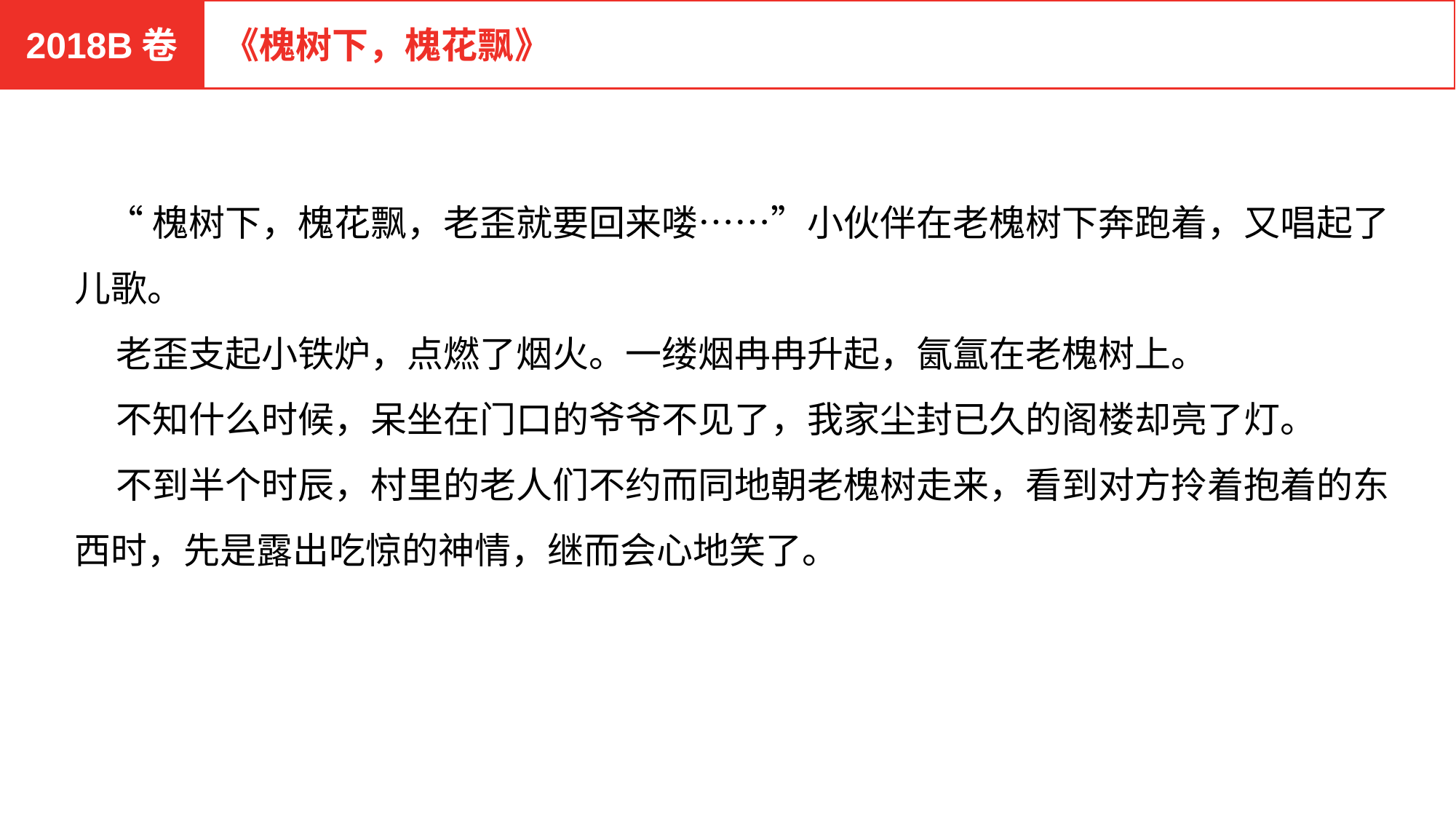

2018B卷
《槐树下，槐花飘》
    “槐树下，槐花飘，老歪就要回来喽……”小伙伴在老槐树下奔跑着，又唱起了儿歌。
    老歪支起小铁炉，点燃了烟火。一缕烟冉冉升起，氤氲在老槐树上。
    不知什么时候，呆坐在门口的爷爷不见了，我家尘封已久的阁楼却亮了灯。
    不到半个时辰，村里的老人们不约而同地朝老槐树走来，看到对方拎着抱着的东西时，先是露出吃惊的神情，继而会心地笑了。